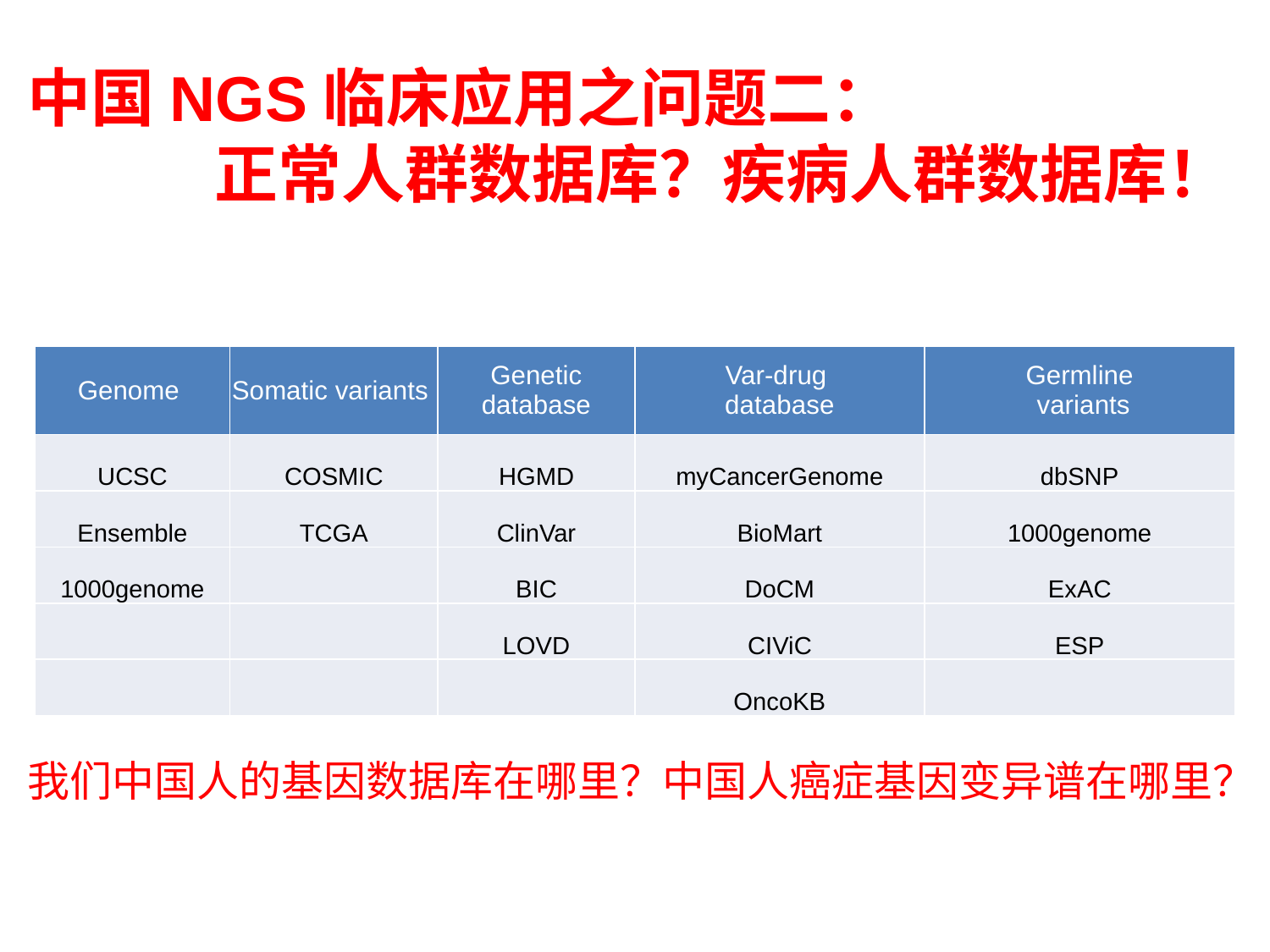

# 中国NGS临床应用之问题二： 正常人群数据库？疾病人群数据库！
| Genome | Somatic variants | Genetic database | Var-drug database | Germline variants |
| --- | --- | --- | --- | --- |
| UCSC | COSMIC | HGMD | myCancerGenome | dbSNP |
| Ensemble | TCGA | ClinVar | BioMart | 1000genome |
| 1000genome |  | BIC | DoCM | ExAC |
|  |  | LOVD | CIViC | ESP |
|  |  |  | OncoKB |  |
我们中国人的基因数据库在哪里？中国人癌症基因变异谱在哪里？